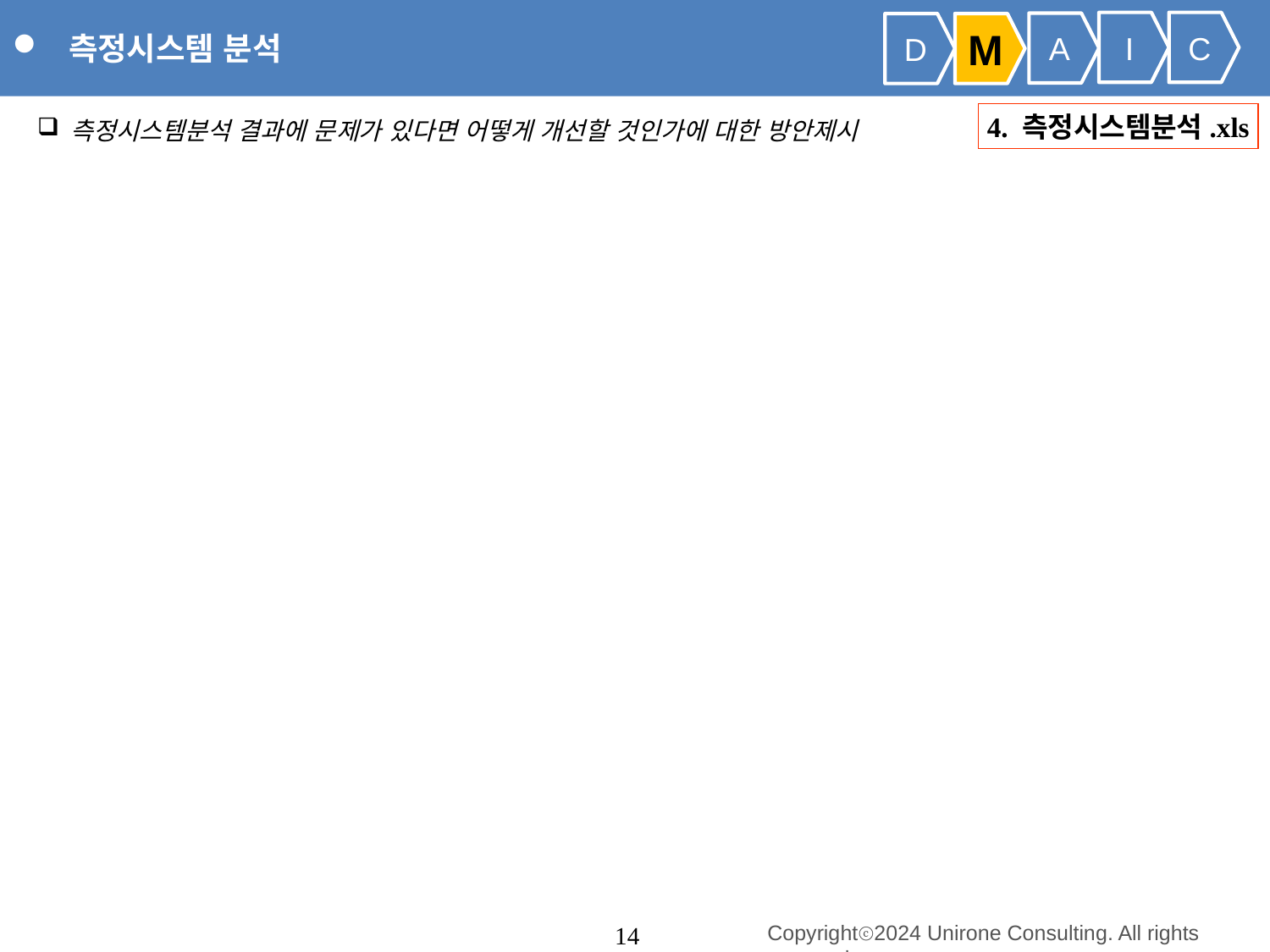

측정시스템 분석
I
C
A
D
M
 측정시스템분석 결과에 문제가 있다면 어떻게 개선할 것인가에 대한 방안제시
4. 측정시스템분석.xls